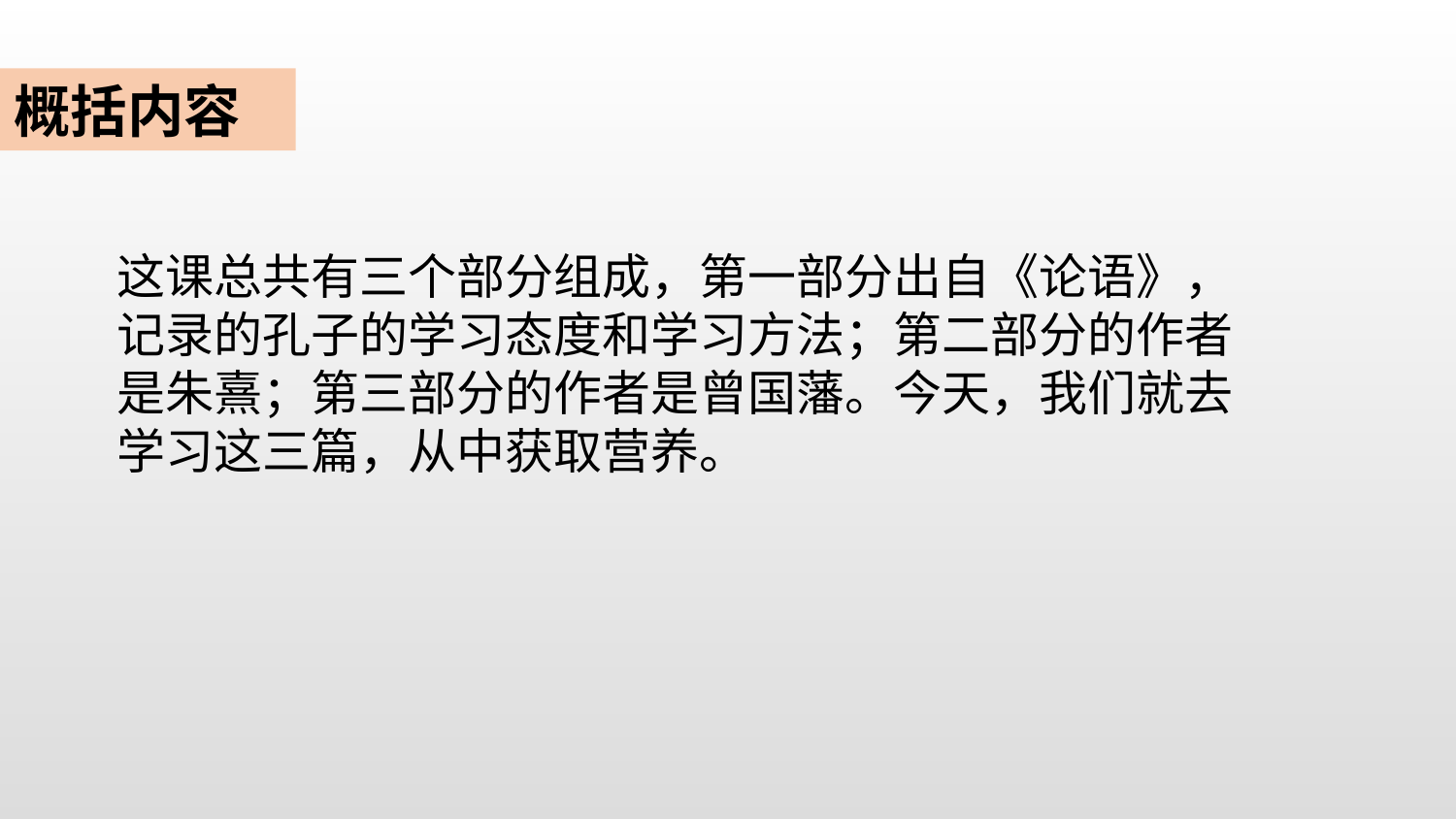

概括内容
这课总共有三个部分组成，第一部分出自《论语》，记录的孔子的学习态度和学习方法；第二部分的作者是朱熹；第三部分的作者是曾国藩。今天，我们就去学习这三篇，从中获取营养。